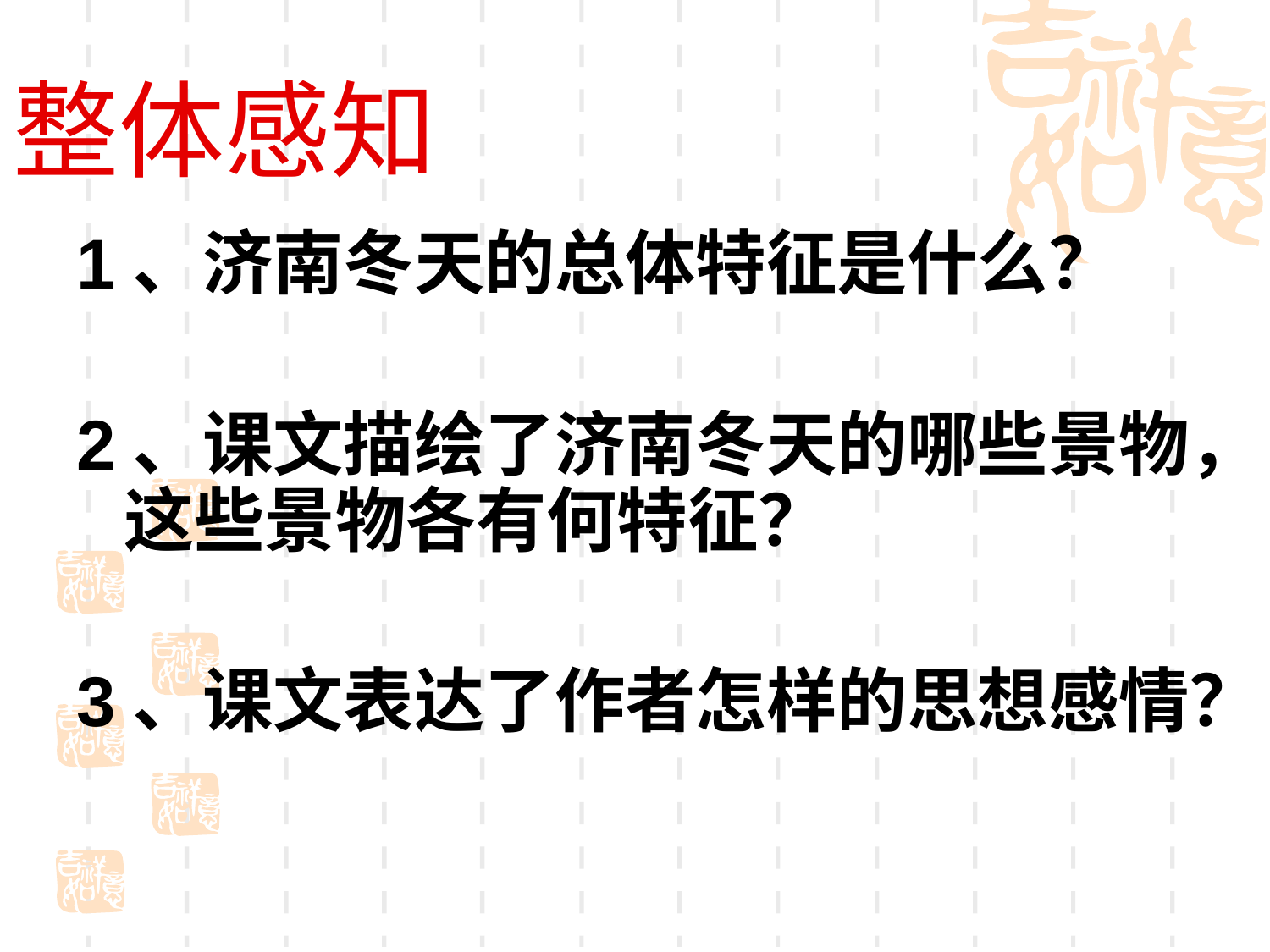

# 整体感知
1、济南冬天的总体特征是什么？

2、课文描绘了济南冬天的哪些景物，这些景物各有何特征？

3、课文表达了作者怎样的思想感情？